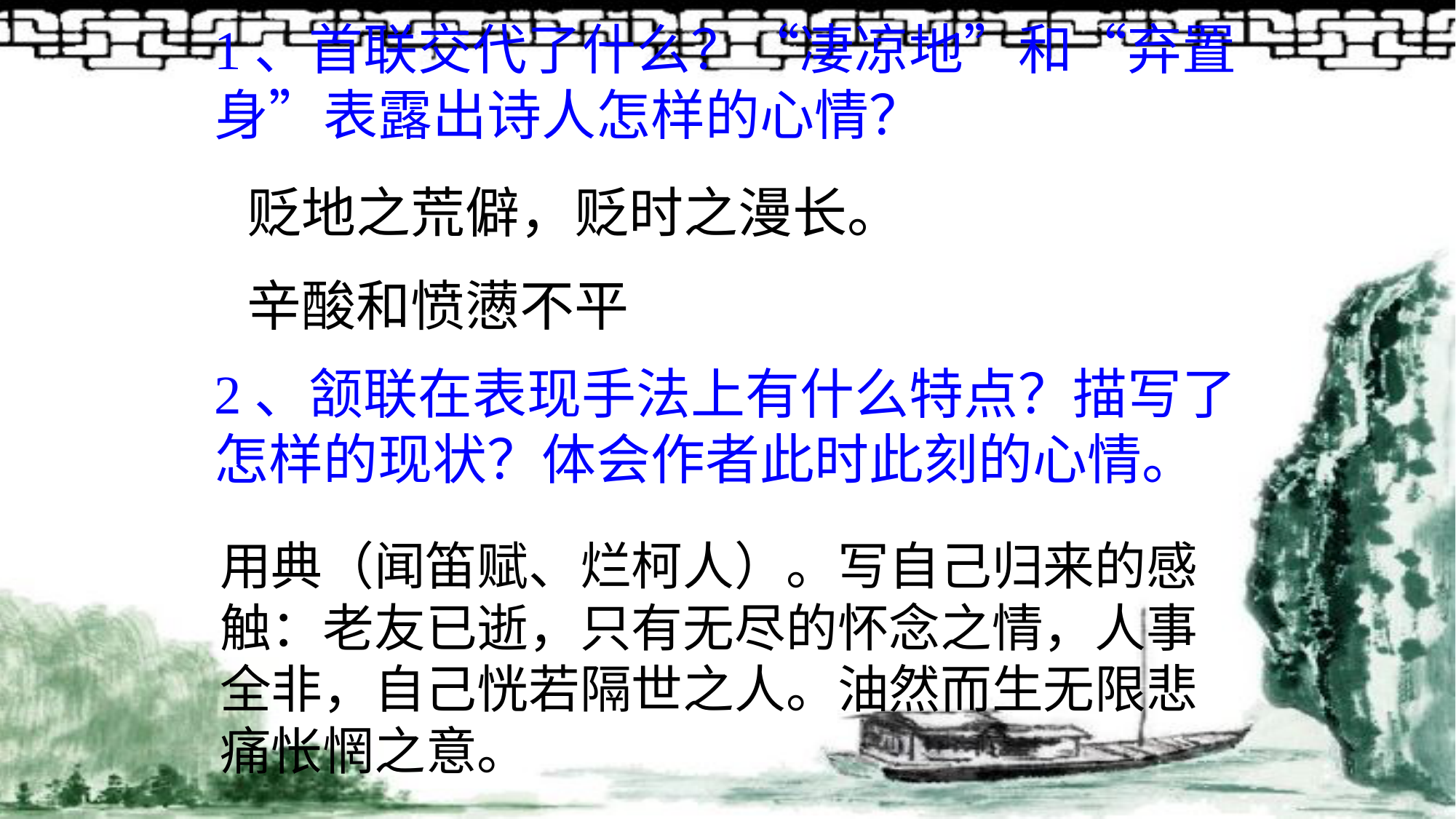

1、首联交代了什么？“凄凉地”和“弃置身”表露出诗人怎样的心情？

2、颔联在表现手法上有什么特点？描写了怎样的现状？体会作者此时此刻的心情。
贬地之荒僻，贬时之漫长。
辛酸和愤懑不平

用典（闻笛赋、烂柯人）。写自己归来的感触：老友已逝，只有无尽的怀念之情，人事全非，自己恍若隔世之人。油然而生无限悲痛怅惘之意。